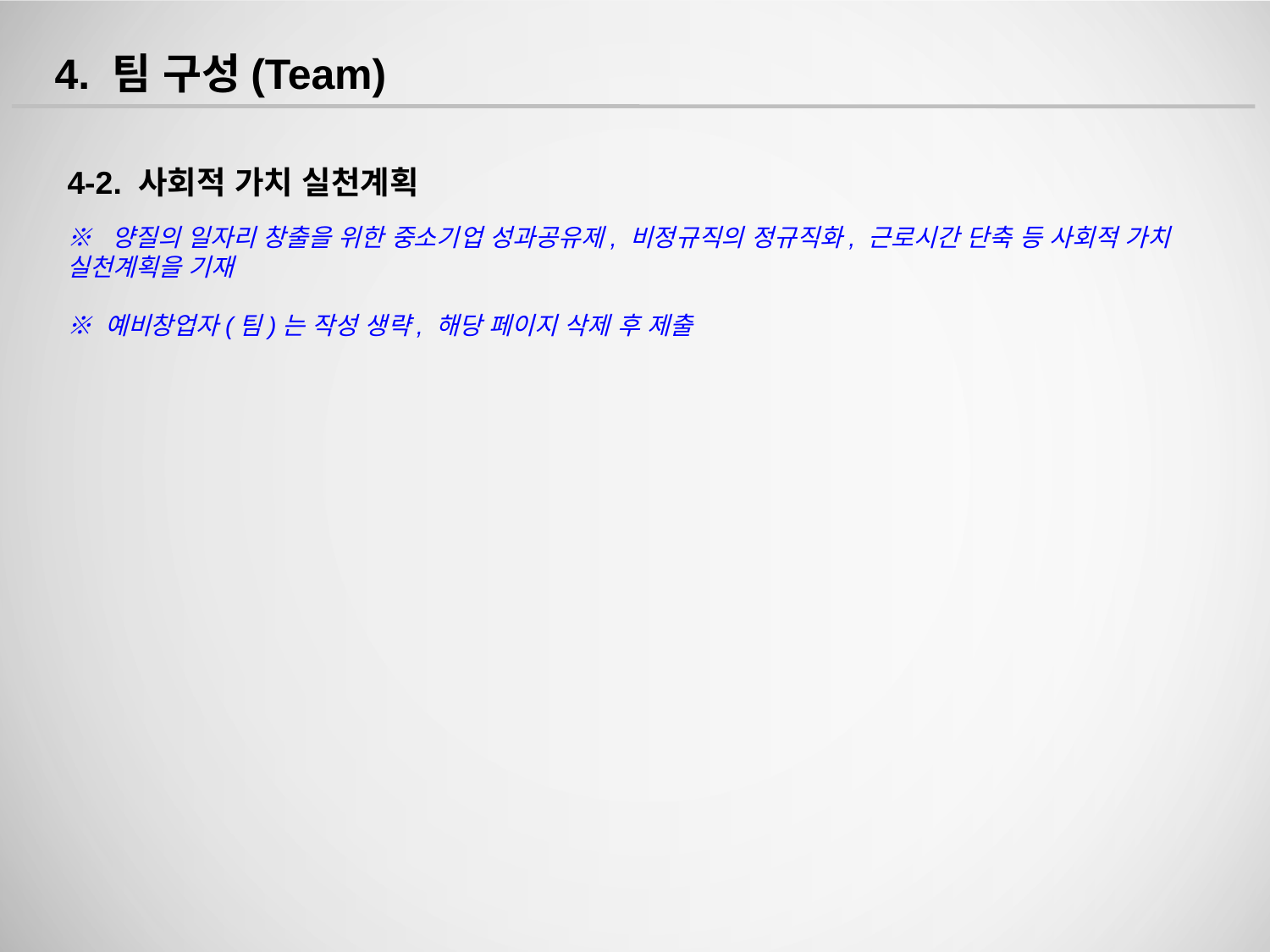

4. 팀 구성(Team)
4-2. 사회적 가치 실천계획

※  양질의 일자리 창출을 위한 중소기업 성과공유제, 비정규직의 정규직화, 근로시간 단축 등 사회적 가치 실천계획을 기재

※ 예비창업자(팀)는 작성 생략, 해당 페이지 삭제 후 제출